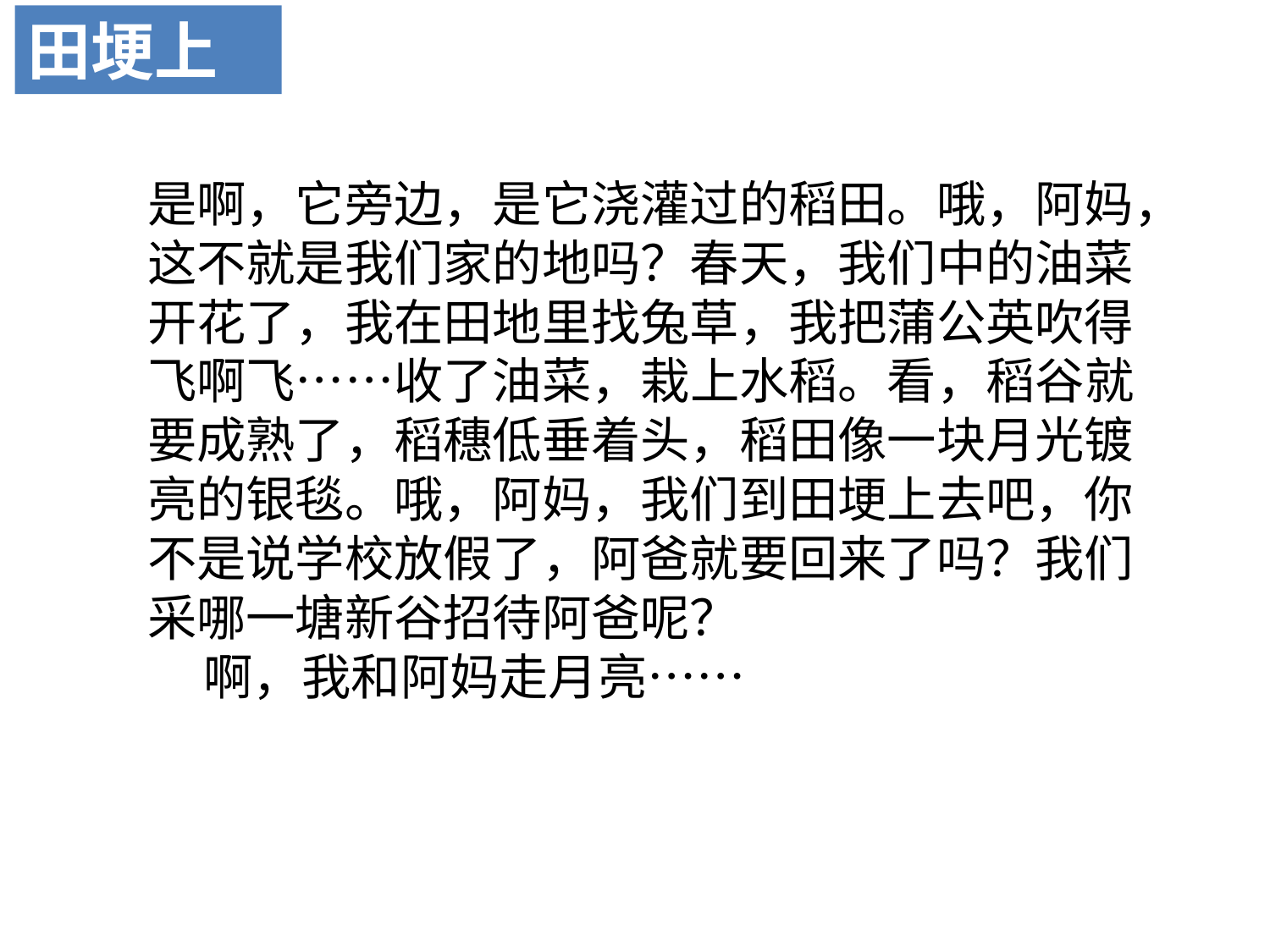

田埂上
是啊，它旁边，是它浇灌过的稻田。哦，阿妈，这不就是我们家的地吗？春天，我们中的油菜开花了，我在田地里找兔草，我把蒲公英吹得飞啊飞……收了油菜，栽上水稻。看，稻谷就要成熟了，稻穗低垂着头，稻田像一块月光镀亮的银毯。哦，阿妈，我们到田埂上去吧，你不是说学校放假了，阿爸就要回来了吗？我们采哪一塘新谷招待阿爸呢？
    啊，我和阿妈走月亮……